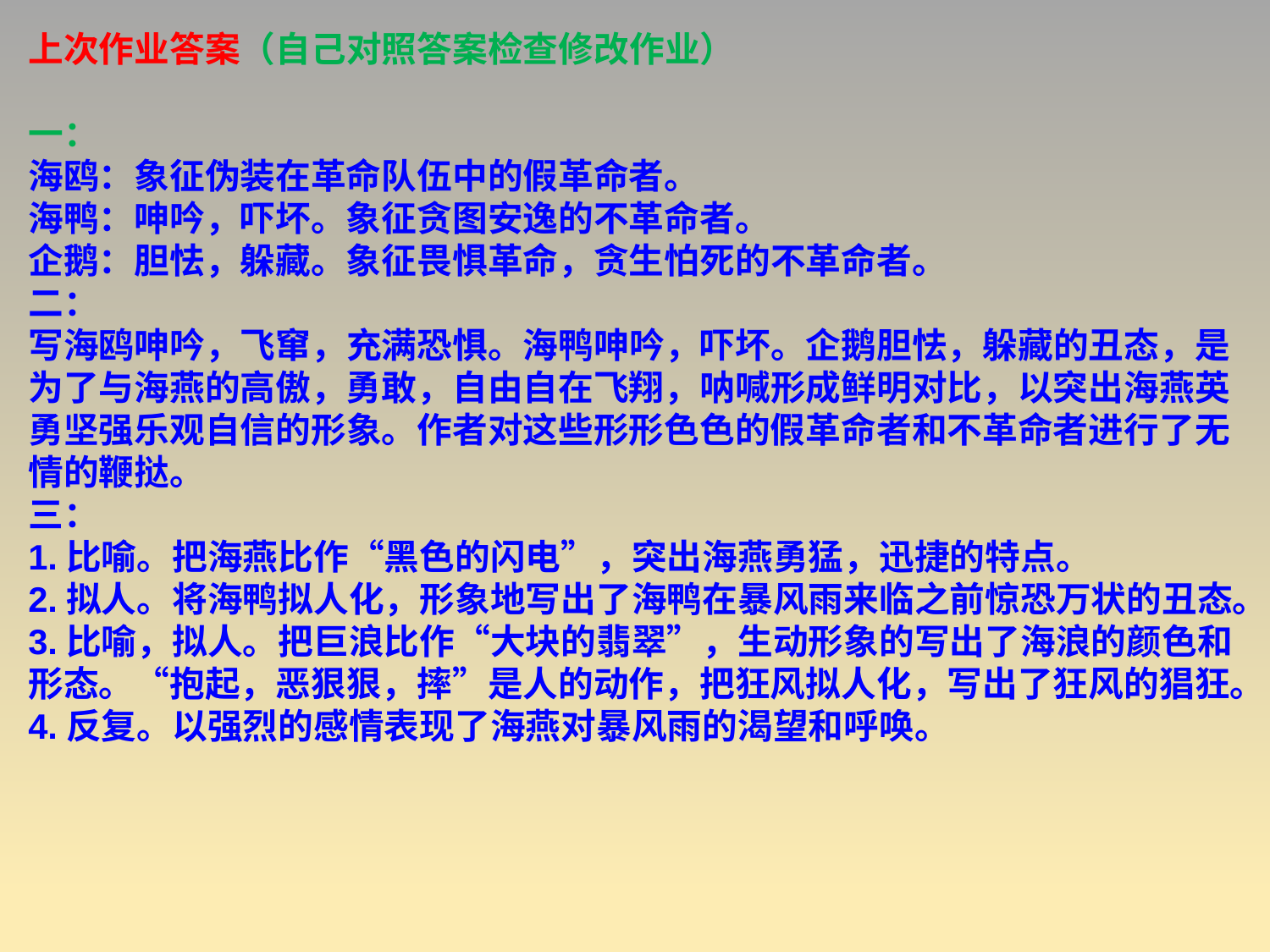

上次作业答案（自己对照答案检查修改作业）

一：
海鸥：象征伪装在革命队伍中的假革命者。
海鸭：呻吟，吓坏。象征贪图安逸的不革命者。
企鹅：胆怯，躲藏。象征畏惧革命，贪生怕死的不革命者。
二：
写海鸥呻吟，飞窜，充满恐惧。海鸭呻吟，吓坏。企鹅胆怯，躲藏的丑态，是为了与海燕的高傲，勇敢，自由自在飞翔，呐喊形成鲜明对比，以突出海燕英勇坚强乐观自信的形象。作者对这些形形色色的假革命者和不革命者进行了无情的鞭挞。
三：
1.比喻。把海燕比作“黑色的闪电”，突出海燕勇猛，迅捷的特点。
2.拟人。将海鸭拟人化，形象地写出了海鸭在暴风雨来临之前惊恐万状的丑态。
3.比喻，拟人。把巨浪比作“大块的翡翠”，生动形象的写出了海浪的颜色和形态。“抱起，恶狠狠，摔”是人的动作，把狂风拟人化，写出了狂风的猖狂。
4.反复。以强烈的感情表现了海燕对暴风雨的渴望和呼唤。